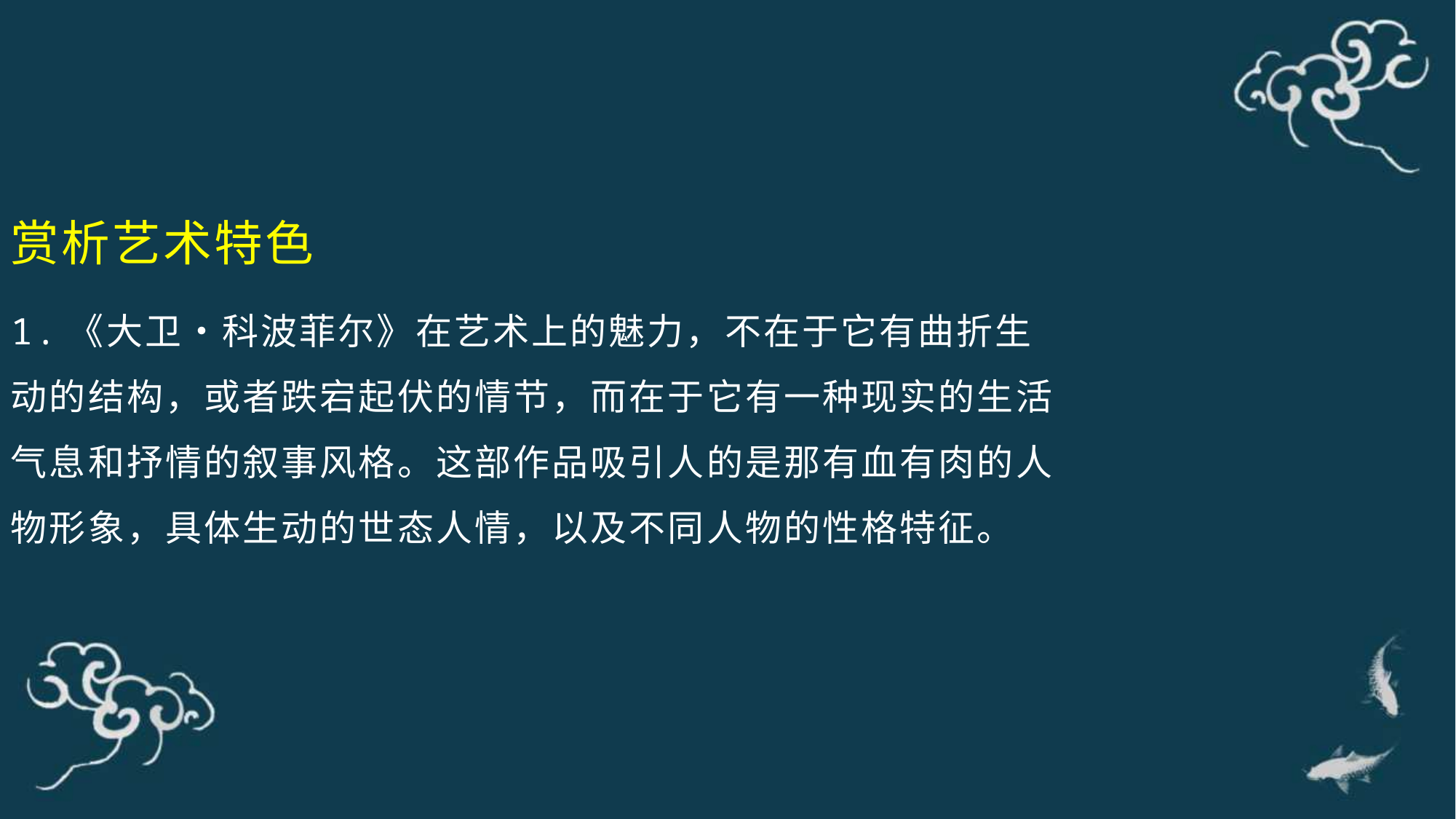

赏析艺术特色
1.《大卫•科波菲尔》在艺术上的魅力，不在于它有曲折生动的结构，或者跌宕起伏的情节，而在于它有一种现实的生活气息和抒情的叙事风格。这部作品吸引人的是那有血有肉的人物形象，具体生动的世态人情，以及不同人物的性格特征。